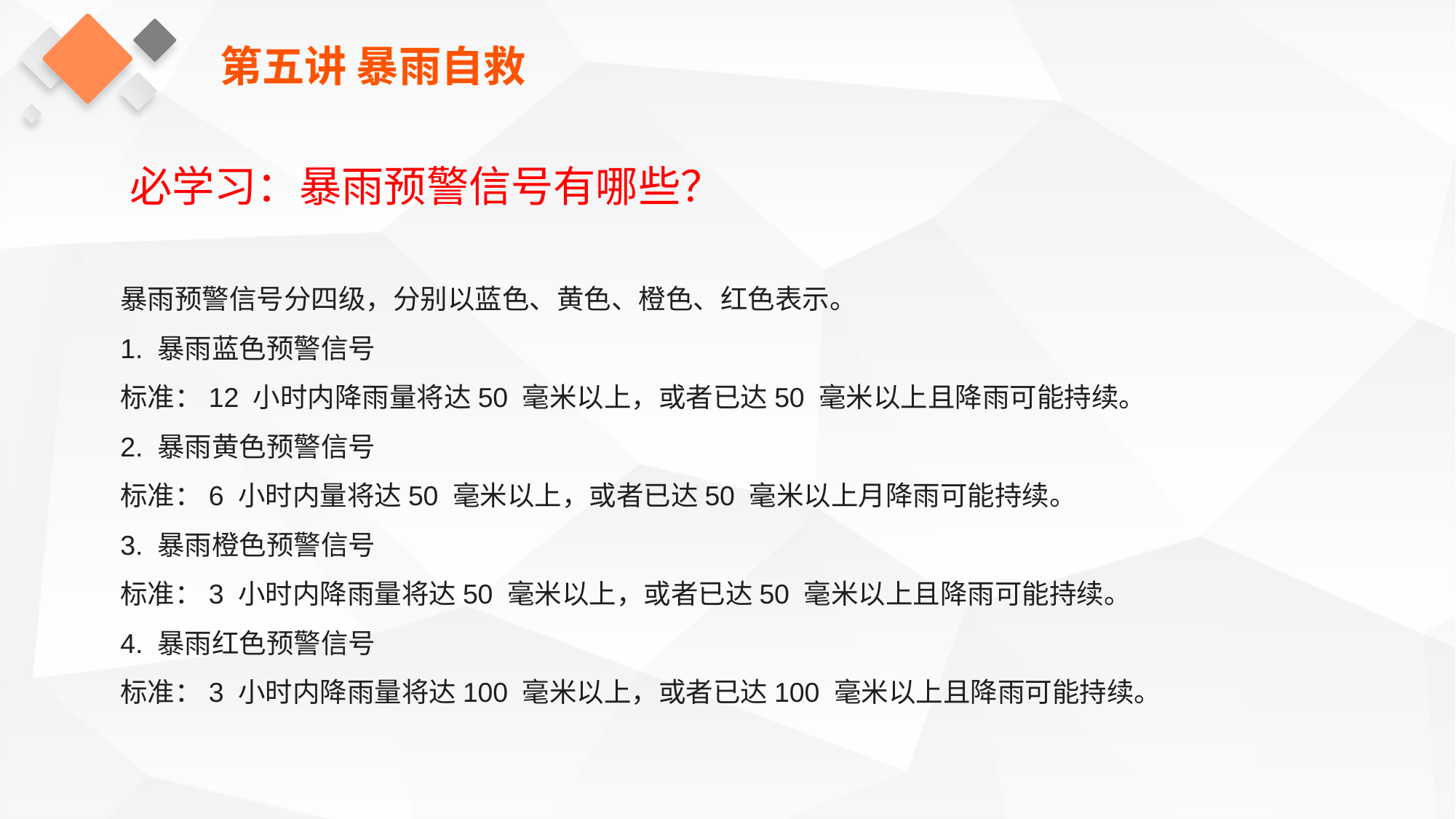

第五讲 暴雨自救
必学习：暴雨预警信号有哪些？
暴雨预警信号分四级，分别以蓝色、黄色、橙色、红色表示。
1. 暴雨蓝色预警信号
标准：12 小时内降雨量将达50 毫米以上，或者已达50 毫米以上且降雨可能持续。
2. 暴雨黄色预警信号
标准：6 小时内量将达50 毫米以上，或者已达50 毫米以上月降雨可能持续。
3. 暴雨橙色预警信号
标准：3 小时内降雨量将达50 毫米以上，或者已达50 毫米以上且降雨可能持续。
4. 暴雨红色预警信号
标准：3 小时内降雨量将达100 毫米以上，或者已达100 毫米以上且降雨可能持续。